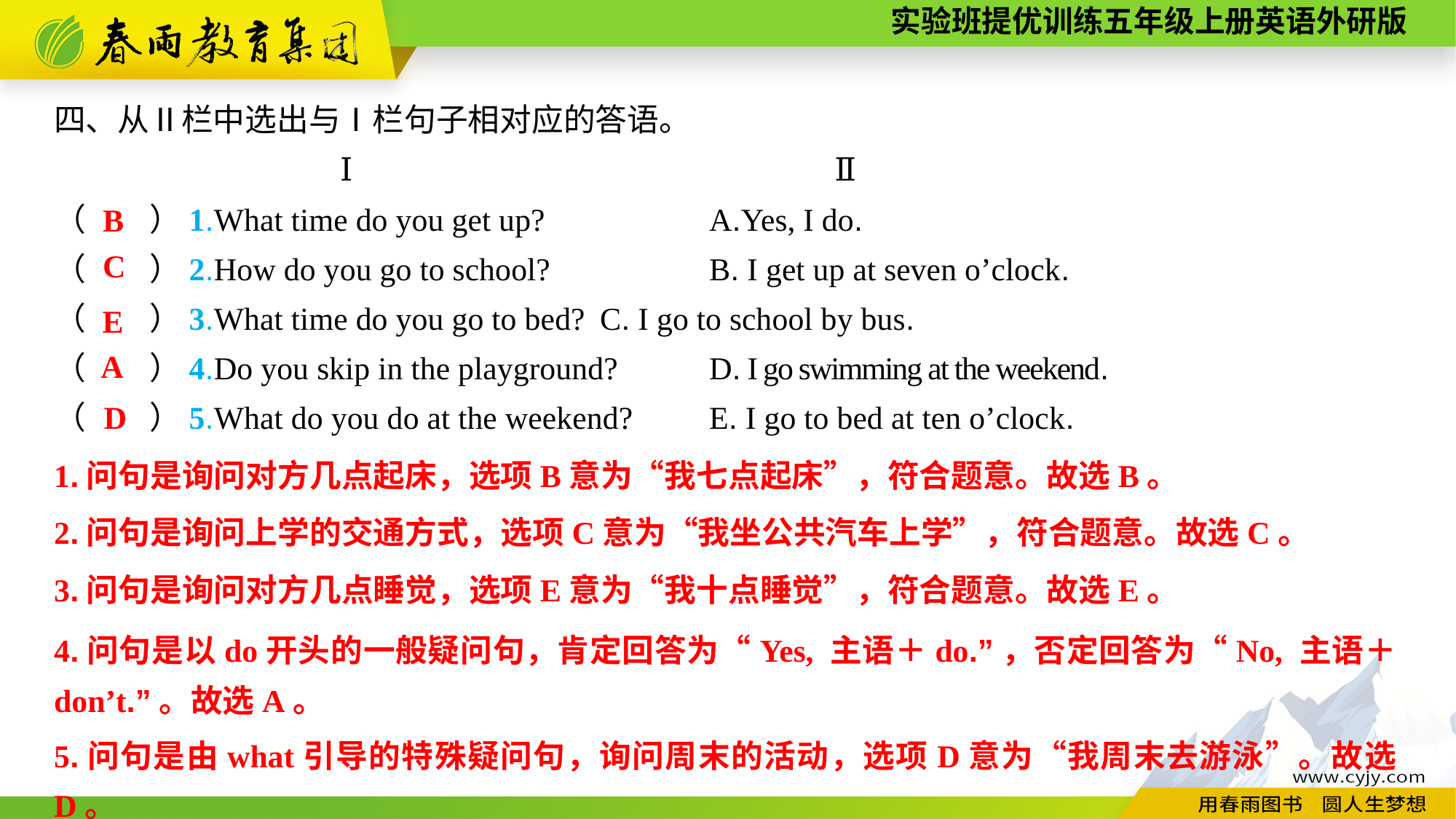

四、从Ⅱ栏中选出与Ⅰ栏句子相对应的答语。
 Ⅰ                                             	  Ⅱ
（　　）1.What time do you get up?　　　	A.Yes, I do.
（　　）2.How do you go to school?		B. I get up at seven o’clock.
（　　）3.What time do you go to bed?	C. I go to school by bus.
（　　）4.Do you skip in the playground?	D. I go swimming at the weekend.
（　　）5.What do you do at the weekend?	E. I go to bed at ten o’clock.
B
C
E
A
D
1.问句是询问对方几点起床，选项B意为“我七点起床”，符合题意。故选B。
2.问句是询问上学的交通方式，选项C意为“我坐公共汽车上学”，符合题意。故选C。
3.问句是询问对方几点睡觉，选项E意为“我十点睡觉”，符合题意。故选E。
4.问句是以do开头的一般疑问句，肯定回答为“Yes, 主语＋do.”，否定回答为“No, 主语＋don’t.”。故选A。
5.问句是由what引导的特殊疑问句，询问周末的活动，选项D意为“我周末去游泳”。故选D。